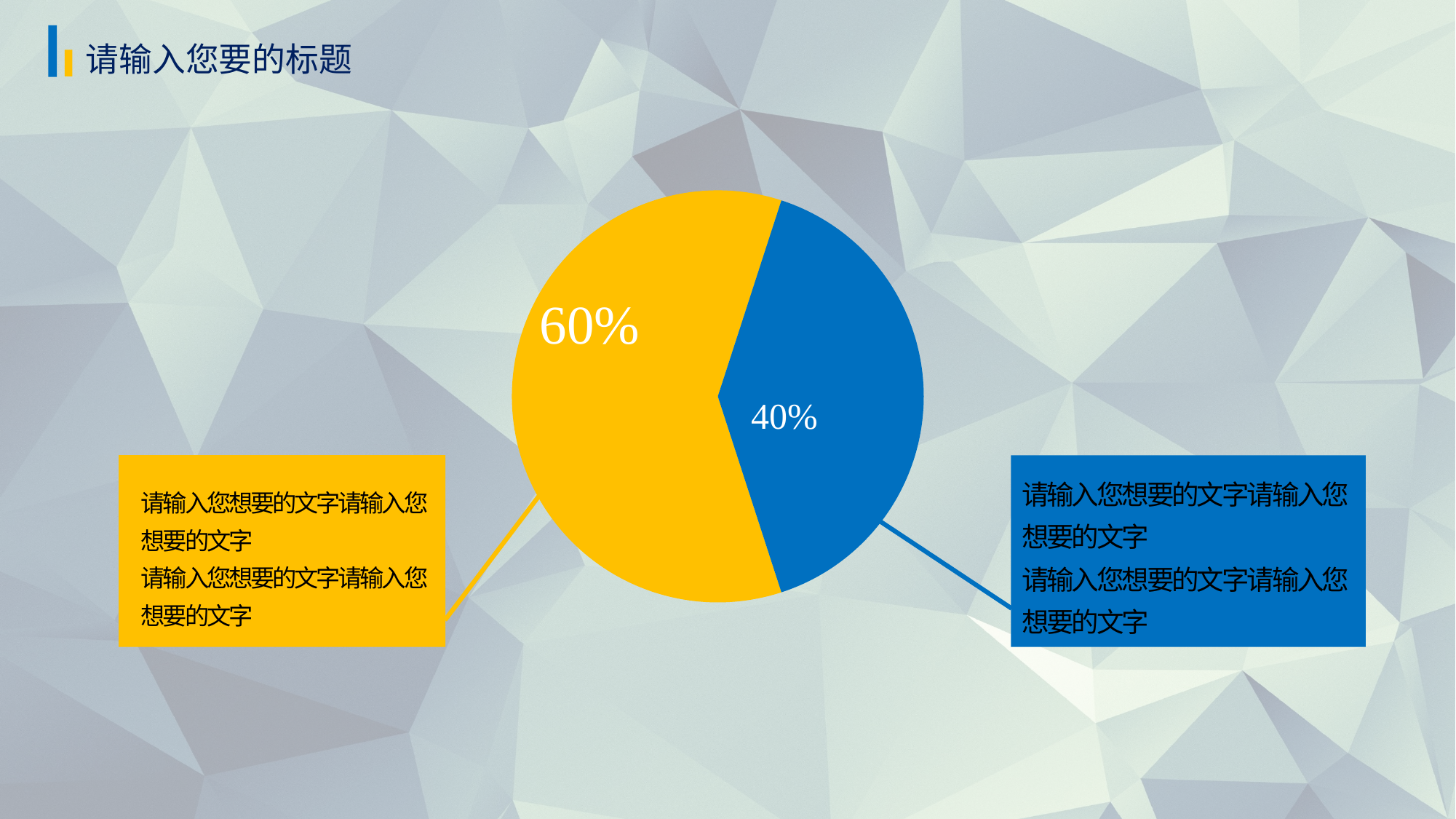

请输入您要的标题

### Chart

| Category | 公司 |
|---|---|
| 部门1 | 60.0 |
| 部门2 | 40.0 |
请输入您想要的文字请输入您想要的文字
请输入您想要的文字请输入您想要的文字

请输入您想要的文字请输入您想要的文字
请输入您想要的文字请输入您想要的文字